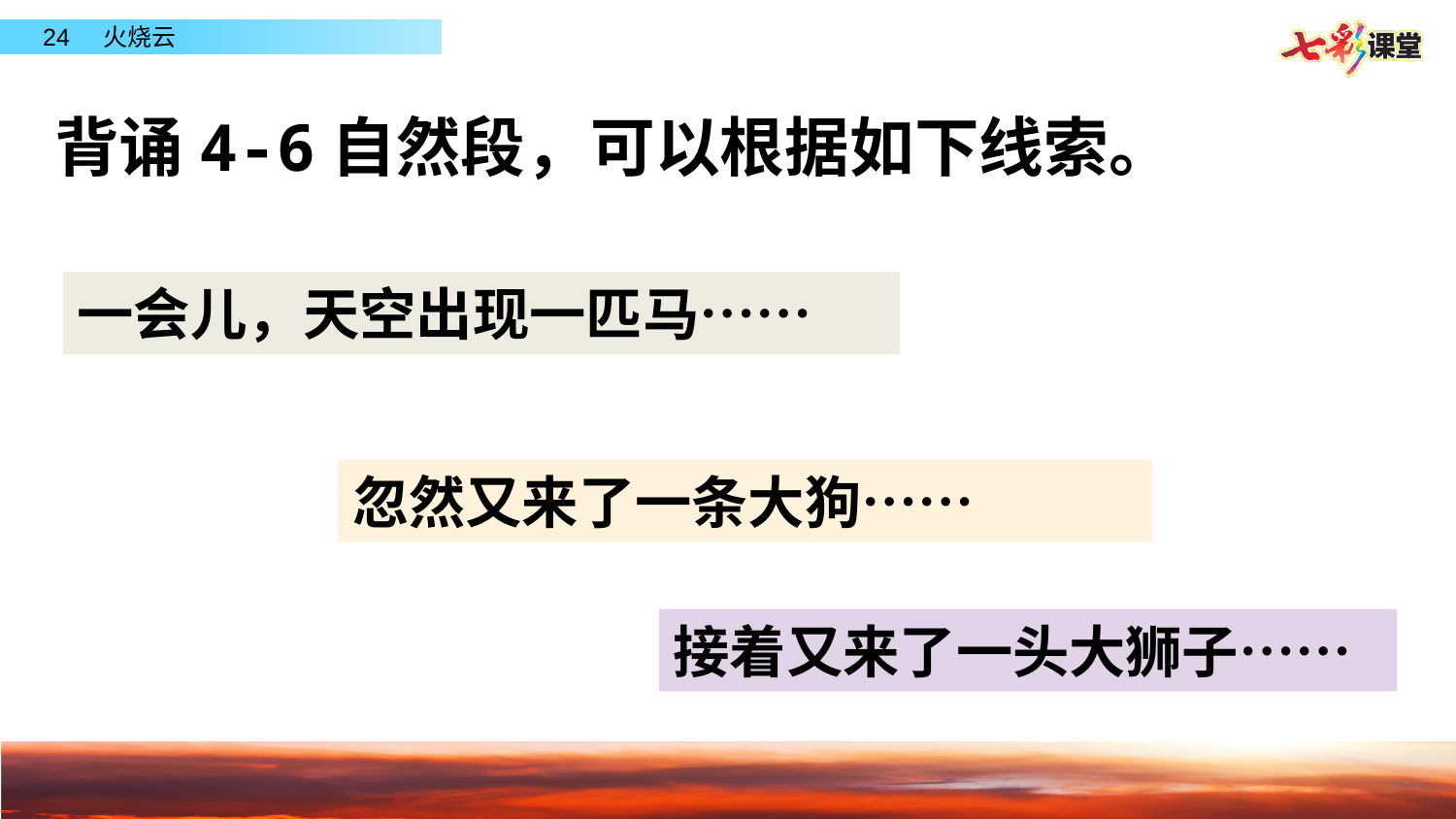

背诵4-6自然段，可以根据如下线索。
一会儿，天空出现一匹马……
忽然又来了一条大狗……
接着又来了一头大狮子……